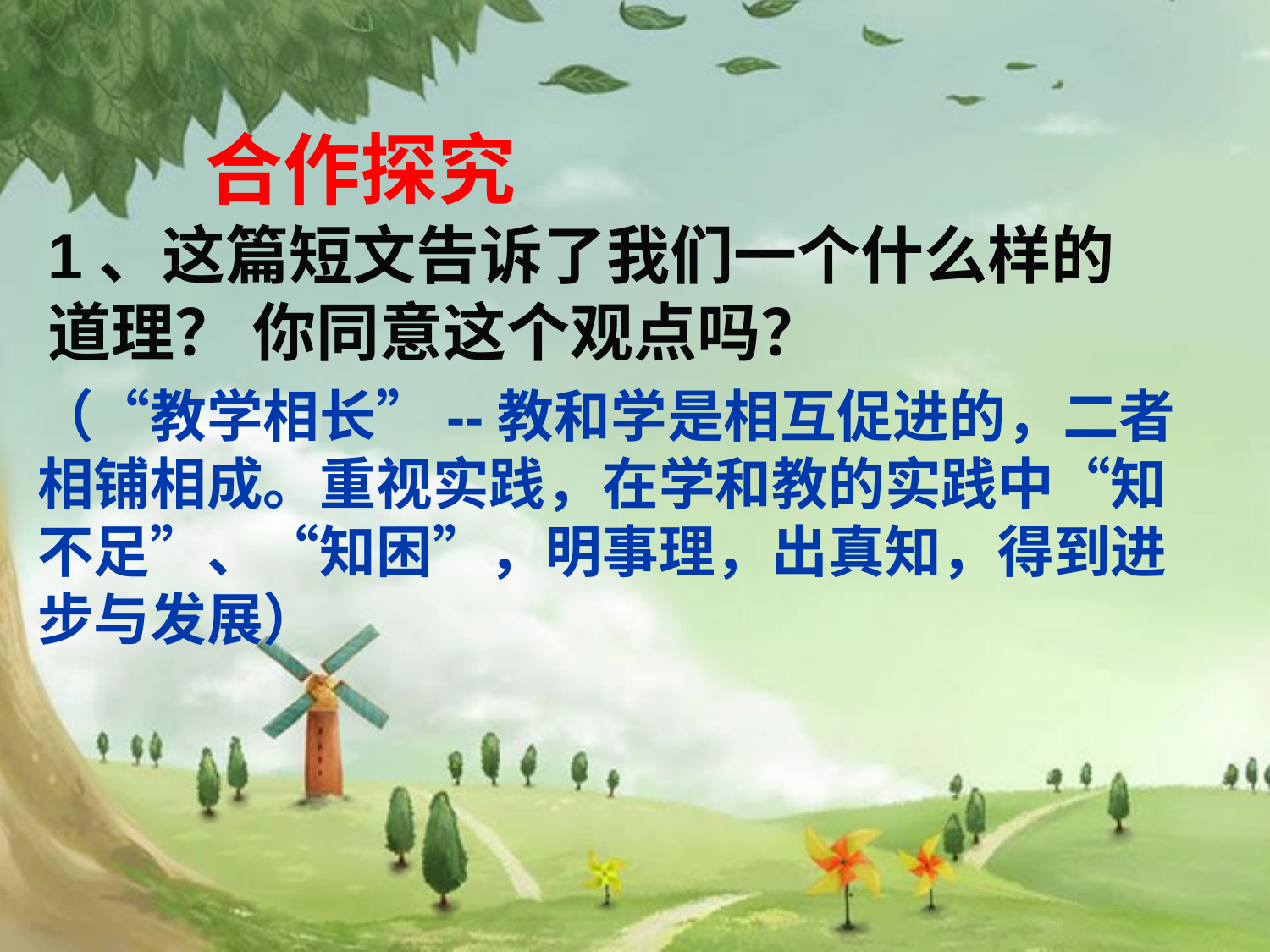

合作探究
1、这篇短文告诉了我们一个什么样的道理？ 你同意这个观点吗？
（“教学相长”--教和学是相互促进的，二者相铺相成。重视实践，在学和教的实践中“知不足”、“知困”，明事理，出真知，得到进步与发展）